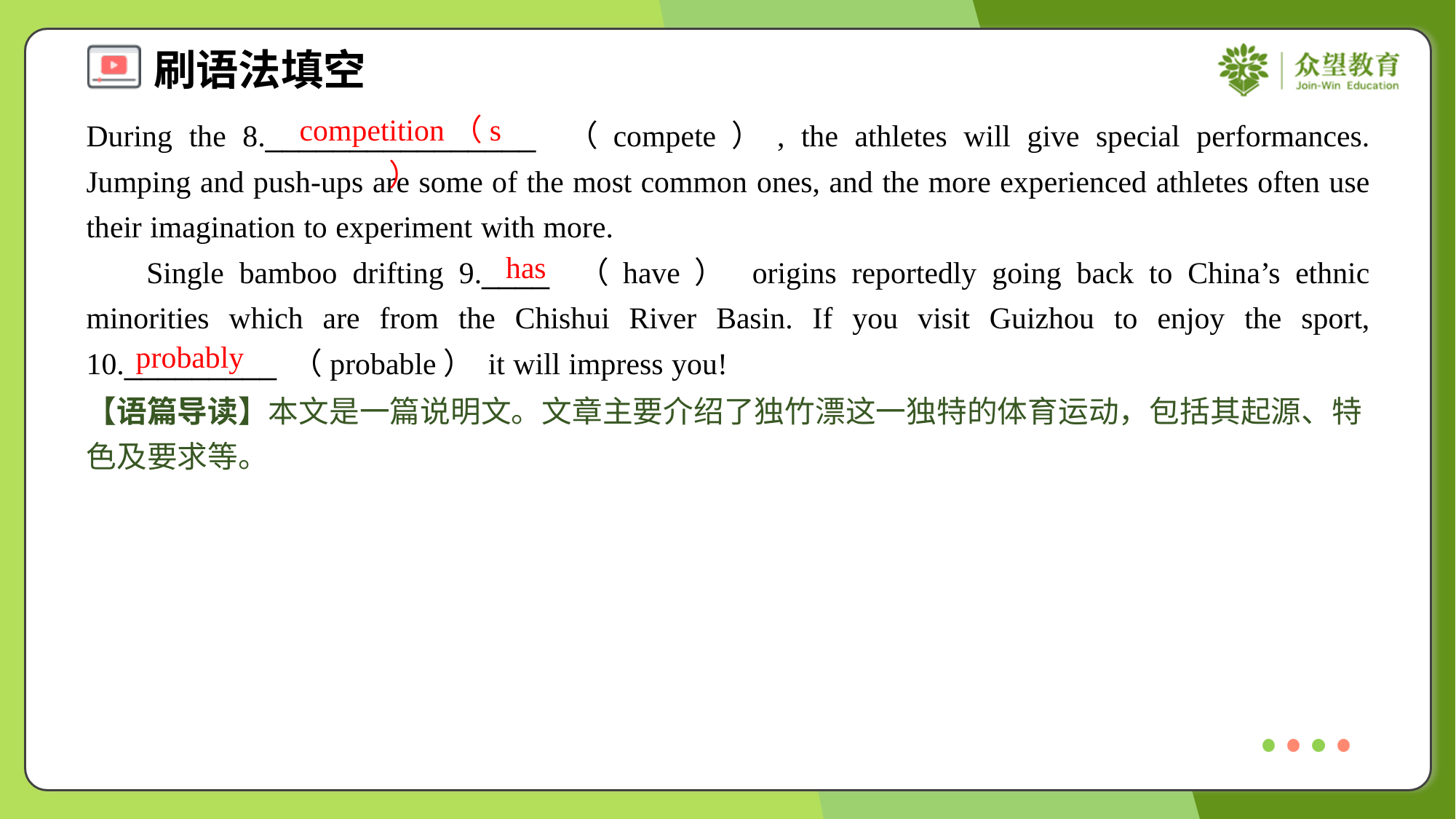

competition（s）
During the 8.________________ （compete）, the athletes will give special performances. Jumping and push-ups are some of the most common ones, and the more experienced athletes often use their imagination to experiment with more.
    Single bamboo drifting 9.____ （have） origins reportedly going back to China’s ethnic minorities which are from the Chishui River Basin. If you visit Guizhou to enjoy the sport, 10._________ （probable） it will impress you!
has
probably
【语篇导读】本文是一篇说明文。文章主要介绍了独竹漂这一独特的体育运动，包括其起源、特色及要求等。